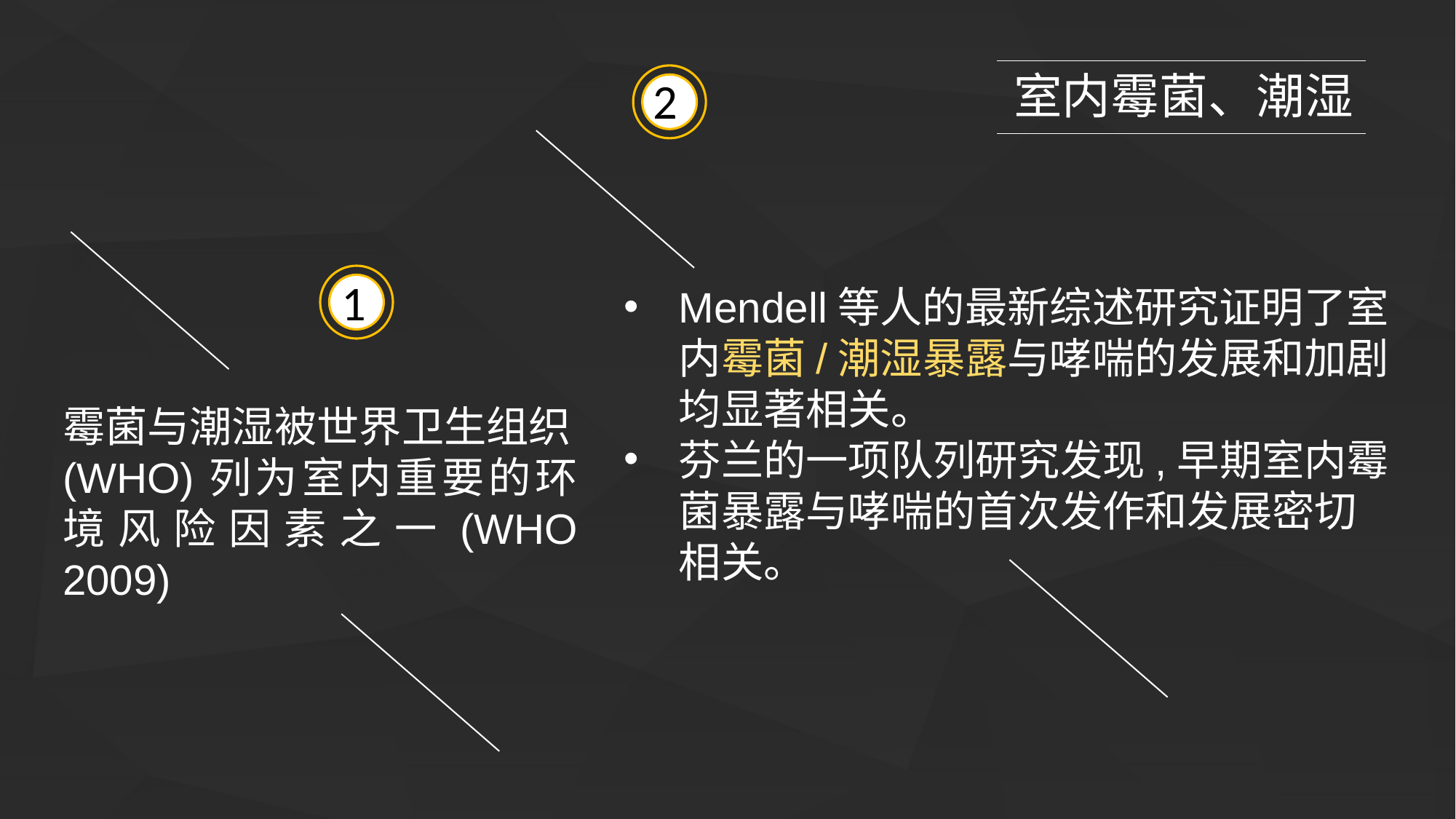

室内霉菌、潮湿

2

1

Mendell等人的最新综述研究证明了室内霉菌/潮湿暴露与哮喘的发展和加剧均显著相关。
芬兰的一项队列研究发现,早期室内霉菌暴露与哮喘的首次发作和发展密切相关。
霉菌与潮湿被世界卫生组织(WHO)列为室内重要的环境风险因素之一(WHO 2009)